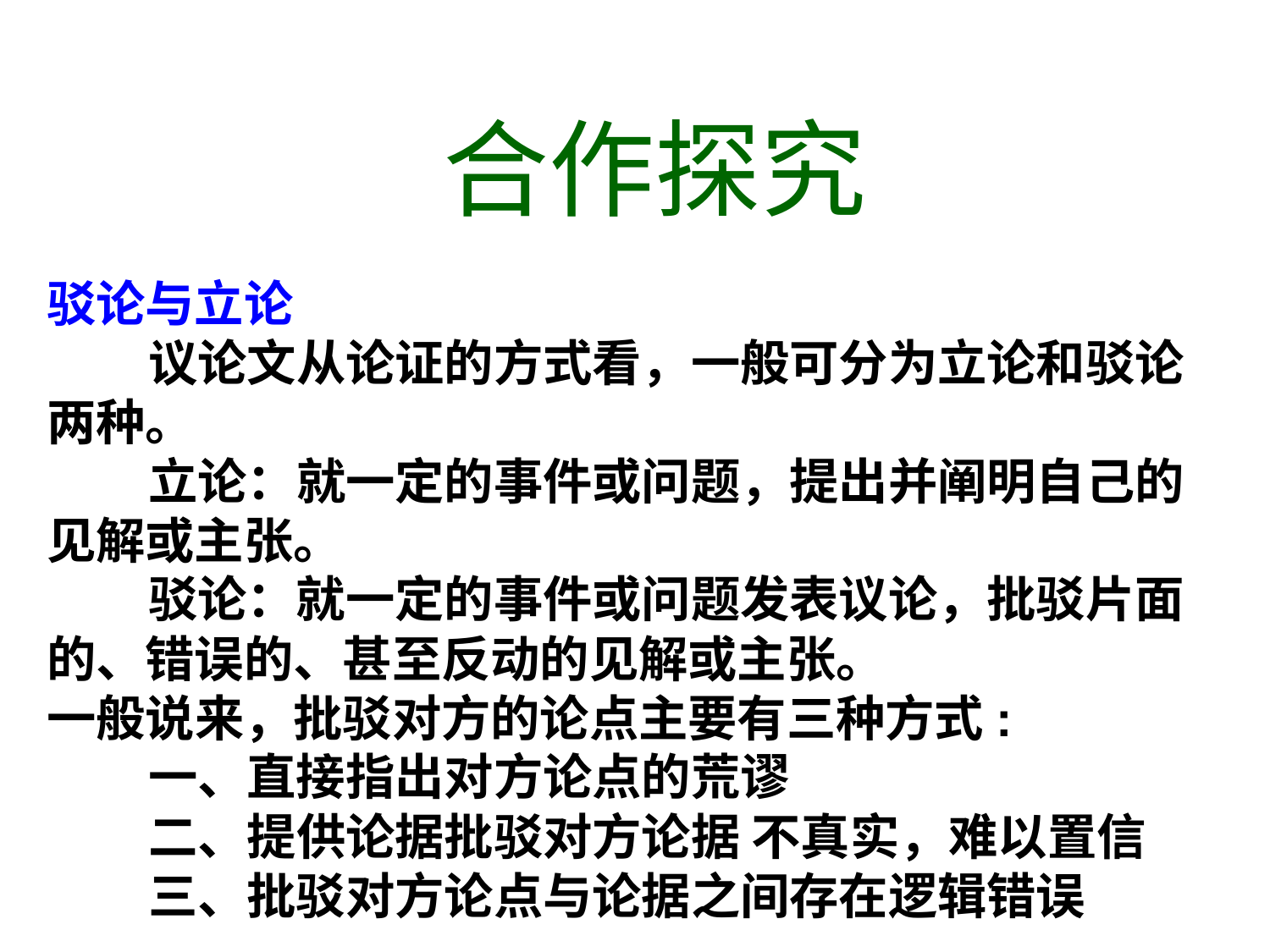

合作探究
驳论与立论
        议论文从论证的方式看，一般可分为立论和驳论两种。
        立论：就一定的事件或问题，提出并阐明自己的见解或主张。
        驳论：就一定的事件或问题发表议论，批驳片面的、错误的、甚至反动的见解或主张。
一般说来，批驳对方的论点主要有三种方式:
        一、直接指出对方论点的荒谬
        二、提供论据批驳对方论据 不真实，难以置信
        三、批驳对方论点与论据之间存在逻辑错误